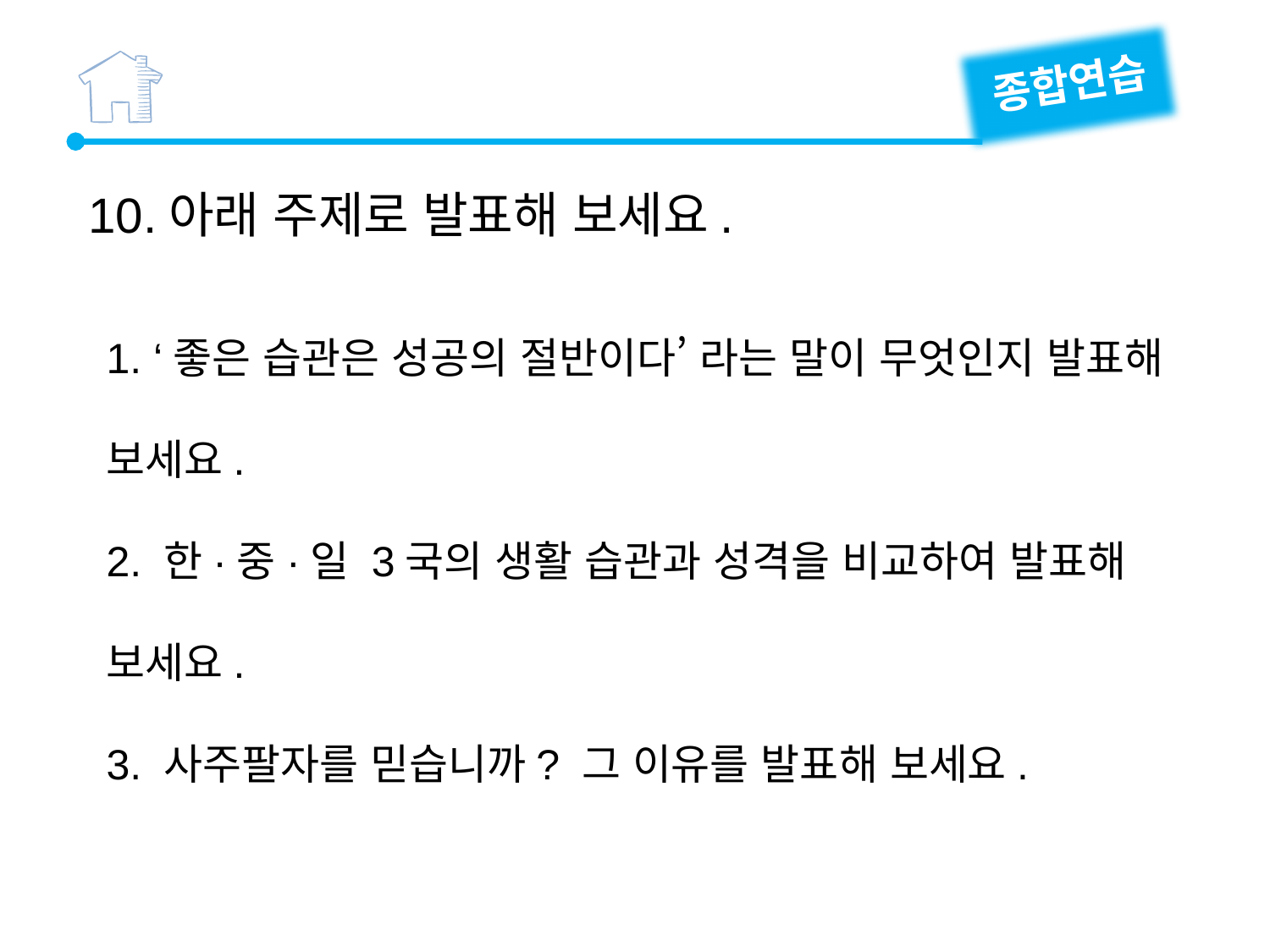

종합연습

10.아래 주제로 발표해 보세요.
1. ‘좋은 습관은 성공의 절반이다’ 라는 말이 무엇인지 발표해 보세요.
2. 한·중·일 3국의 생활 습관과 성격을 비교하여 발표해 보세요.
3. 사주팔자를 믿습니까? 그 이유를 발표해 보세요.